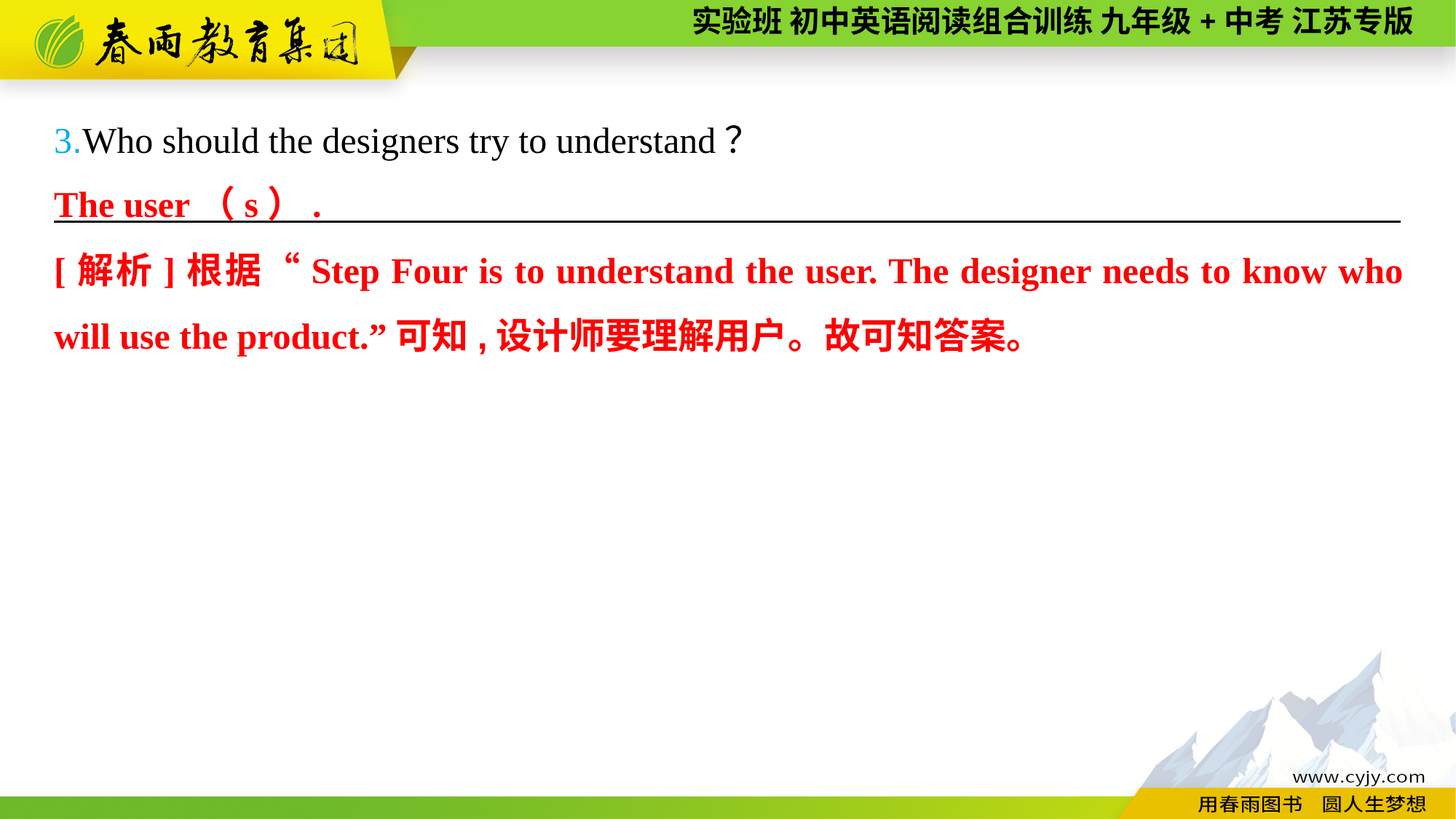

3.Who should the designers try to understand？
————————                        ——  ————                                                  ————
The user（s）.
[解析]根据“Step Four is to understand the user. The designer needs to know who will use the product.”可知,设计师要理解用户。故可知答案。